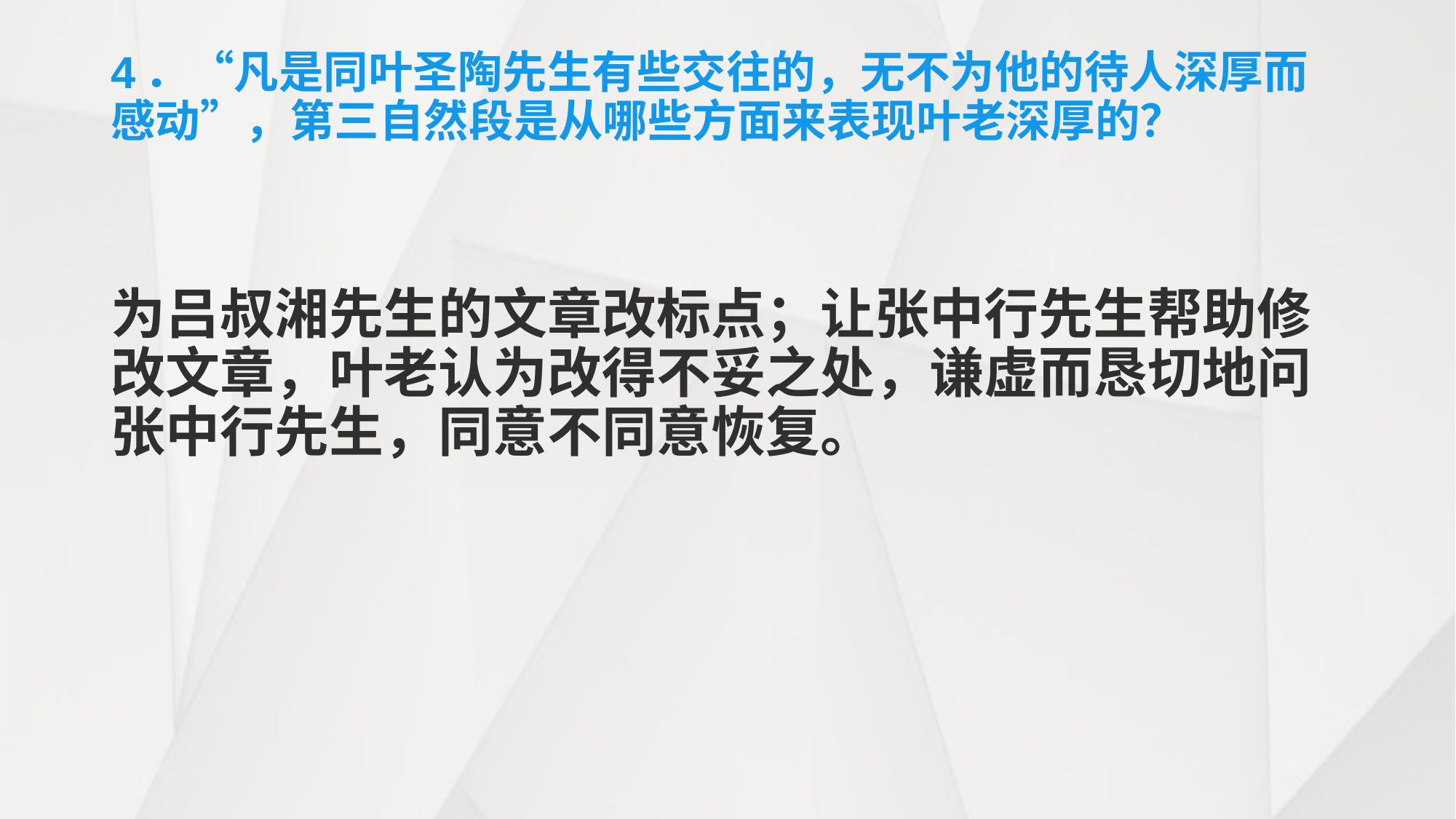

# 4．“凡是同叶圣陶先生有些交往的，无不为他的待人深厚而感动”，第三自然段是从哪些方面来表现叶老深厚的？

为吕叔湘先生的文章改标点；让张中行先生帮助修改文章，叶老认为改得不妥之处，谦虚而恳切地问张中行先生，同意不同意恢复。